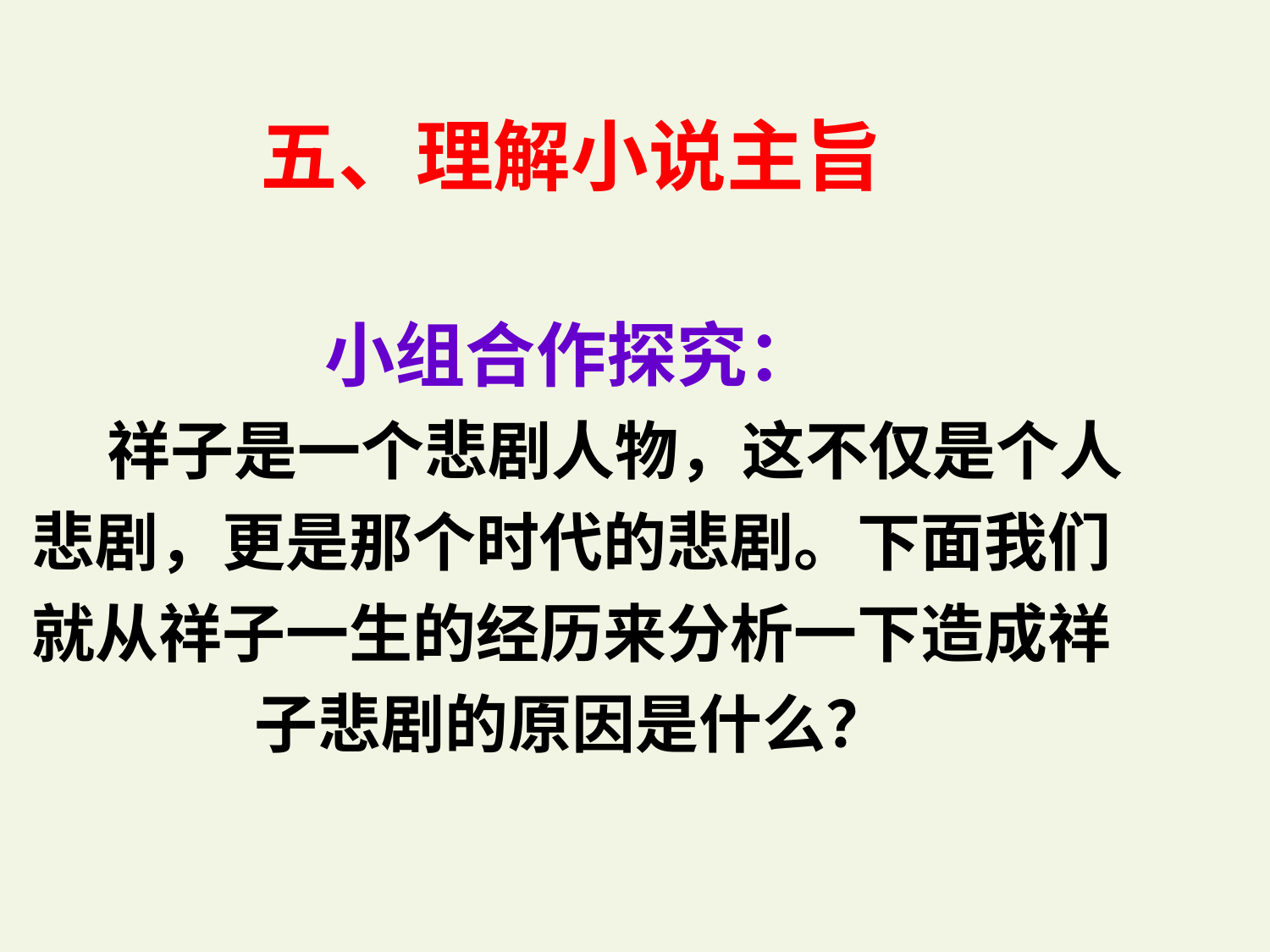

五、理解小说主旨
小组合作探究：
     祥子是一个悲剧人物，这不仅是个人悲剧，更是那个时代的悲剧。下面我们就从祥子一生的经历来分析一下造成祥子悲剧的原因是什么？